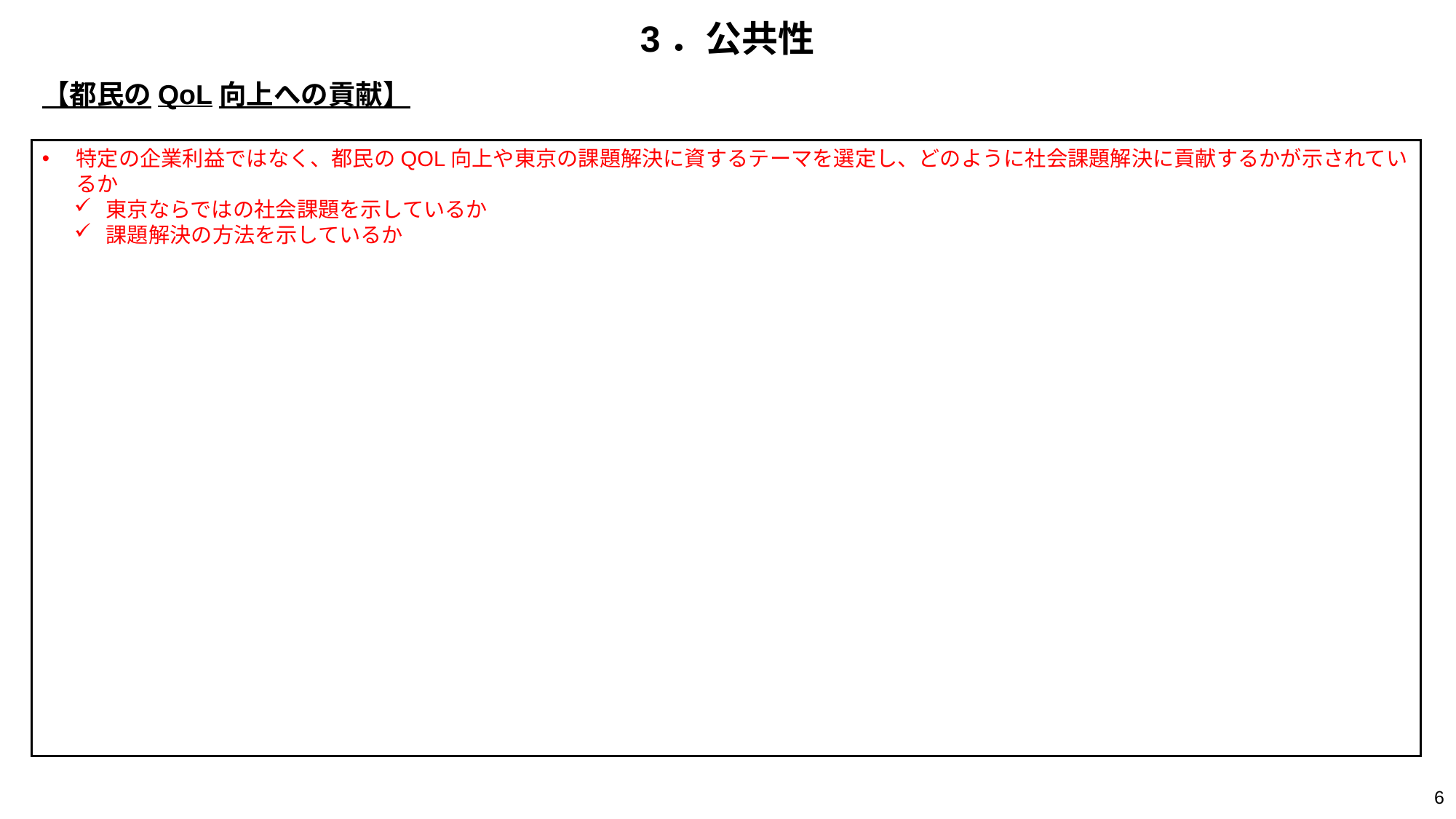

# 3．公共性
【都民のQoL向上への貢献】
特定の企業利益ではなく、都民のQOL向上や東京の課題解決に資するテーマを選定し、どのように社会課題解決に貢献するかが示されているか
東京ならではの社会課題を示しているか
課題解決の方法を示しているか

6